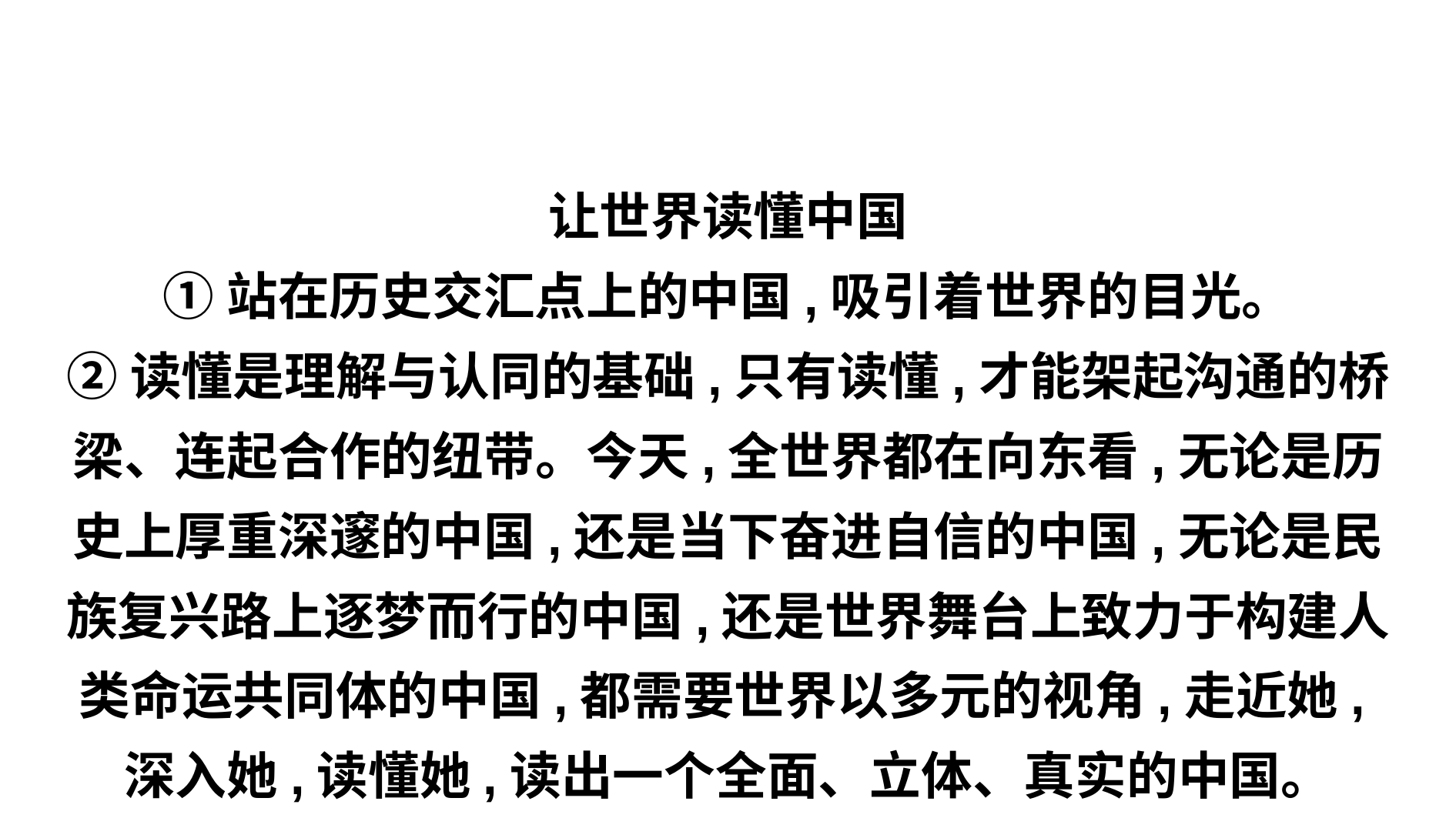

让世界读懂中国
①站在历史交汇点上的中国,吸引着世界的目光。
②读懂是理解与认同的基础,只有读懂,才能架起沟通的桥梁、连起合作的纽带。今天,全世界都在向东看,无论是历史上厚重深邃的中国,还是当下奋进自信的中国,无论是民族复兴路上逐梦而行的中国,还是世界舞台上致力于构建人类命运共同体的中国,都需要世界以多元的视角,走近她,深入她,读懂她,读出一个全面、立体、真实的中国。